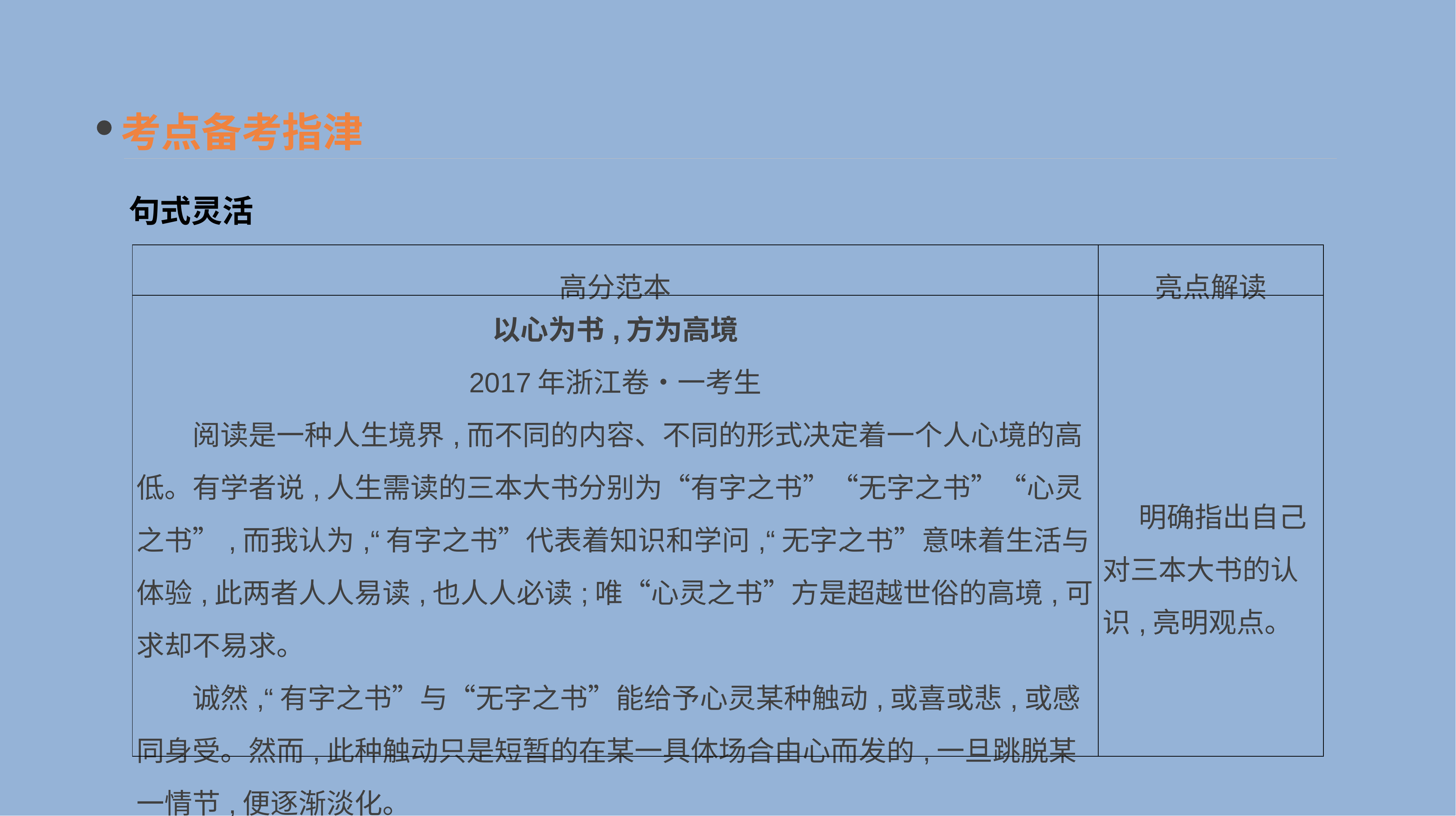

考点备考指津

句式灵活
| 高分范本 | 亮点解读 |
| --- | --- |
| 以心为书,方为高境 2017年浙江卷•一考生 　　阅读是一种人生境界,而不同的内容、不同的形式决定着一个人心境的高低。有学者说,人生需读的三本大书分别为“有字之书”“无字之书”“心灵之书”,而我认为,“有字之书”代表着知识和学问,“无字之书”意味着生活与体验,此两者人人易读,也人人必读;唯“心灵之书”方是超越世俗的高境,可求却不易求。 　　诚然,“有字之书”与“无字之书”能给予心灵某种触动,或喜或悲,或感同身受。然而,此种触动只是短暂的在某一具体场合由心而发的,一旦跳脱某一情节,便逐渐淡化。 | 明确指出自己对三本大书的认识,亮明观点。 |